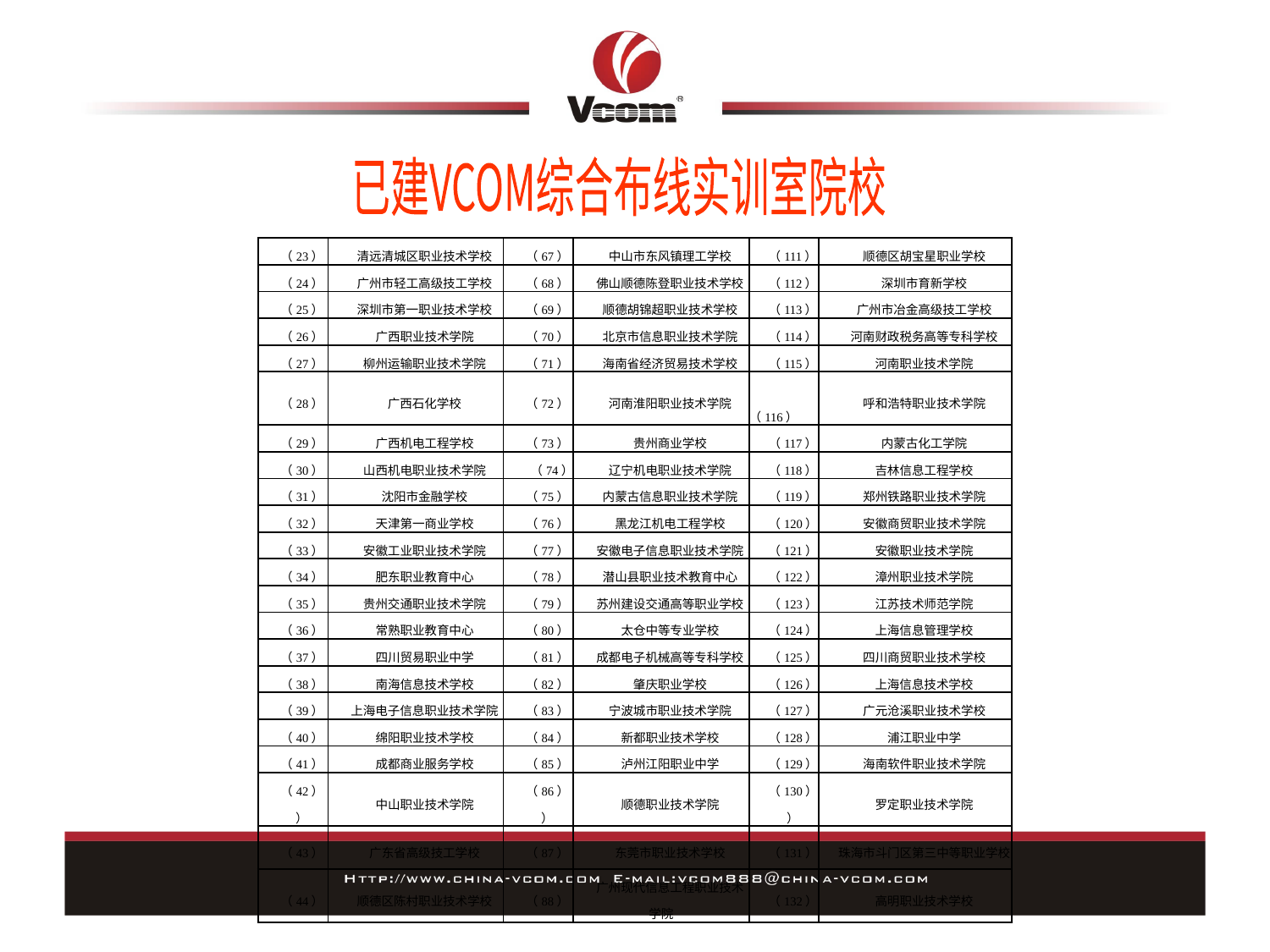

已建VCOM综合布线实训室院校
| （23） | 清远清城区职业技术学校 | （67） | 中山市东风镇理工学校 | （111） | 顺德区胡宝星职业学校 |
| --- | --- | --- | --- | --- | --- |
| （24） | 广州市轻工高级技工学校 | （68） | 佛山顺德陈登职业技术学校 | （112） | 深圳市育新学校 |
| （25） | 深圳市第一职业技术学校 | （69） | 顺德胡锦超职业技术学校 | （113） | 广州市冶金高级技工学校 |
| （26） | 广西职业技术学院 | （70） | 北京市信息职业技术学院 | （114） | 河南财政税务高等专科学校 |
| （27） | 柳州运输职业技术学院 | （71） | 海南省经济贸易技术学校 | （115） | 河南职业技术学院 |
| （28） | 广西石化学校 | （72） | 河南淮阳职业技术学院 | （116） | 呼和浩特职业技术学院 |
| （29） | 广西机电工程学校 | （73） | 贵州商业学校 | （117） | 内蒙古化工学院 |
| （30） | 山西机电职业技术学院 | （74） | 辽宁机电职业技术学院 | （118） | 吉林信息工程学校 |
| （31） | 沈阳市金融学校 | （75） | 内蒙古信息职业技术学院 | （119） | 郑州铁路职业技术学院 |
| （32） | 天津第一商业学校 | （76） | 黑龙江机电工程学校 | （120） | 安徽商贸职业技术学院 |
| （33） | 安徽工业职业技术学院 | （77） | 安徽电子信息职业技术学院 | （121） | 安徽职业技术学院 |
| （34） | 肥东职业教育中心 | （78） | 潜山县职业技术教育中心 | （122） | 漳州职业技术学院 |
| （35） | 贵州交通职业技术学院 | （79） | 苏州建设交通高等职业学校 | （123） | 江苏技术师范学院 |
| （36） | 常熟职业教育中心 | （80） | 太仓中等专业学校 | （124） | 上海信息管理学校 |
| （37） | 四川贸易职业中学 | （81） | 成都电子机械高等专科学校 | （125） | 四川商贸职业技术学校 |
| （38） | 南海信息技术学校 | （82） | 肇庆职业学校 | （126） | 上海信息技术学校 |
| （39） | 上海电子信息职业技术学院 | （83） | 宁波城市职业技术学院 | （127） | 广元沧溪职业技术学校 |
| （40） | 绵阳职业技术学校 | （84） | 新都职业技术学校 | （128） | 浦江职业中学 |
| （41） | 成都商业服务学校 | （85） | 泸州江阳职业中学 | （129） | 海南软件职业技术学院 |
| （42） ） | 中山职业技术学院 | （86） ） | 顺德职业技术学院 | （130） ） | 罗定职业技术学院 |
| （43） | 广东省高级技工学校 | （87） | 东莞市职业技术学校 | （131） | 珠海市斗门区第三中等职业学校 |
| （44） | 顺德区陈村职业技术学校 | （88） | 广州现代信息工程职业技术学院 | （132） | 高明职业技术学校 |